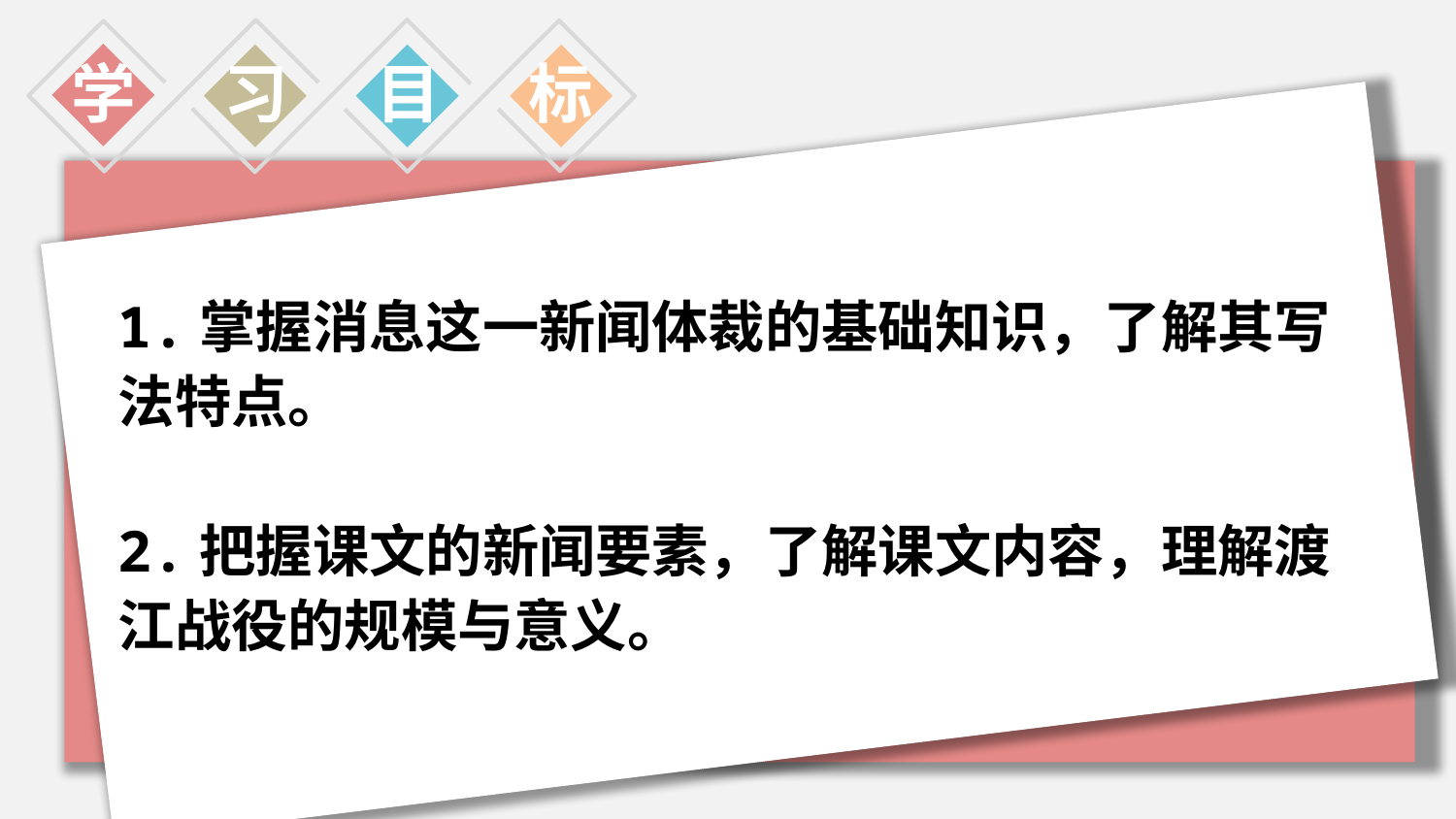

学
习
目
标

1.掌握消息这一新闻体裁的基础知识，了解其写法特点。

2.把握课文的新闻要素，了解课文内容，理解渡江战役的规模与意义。